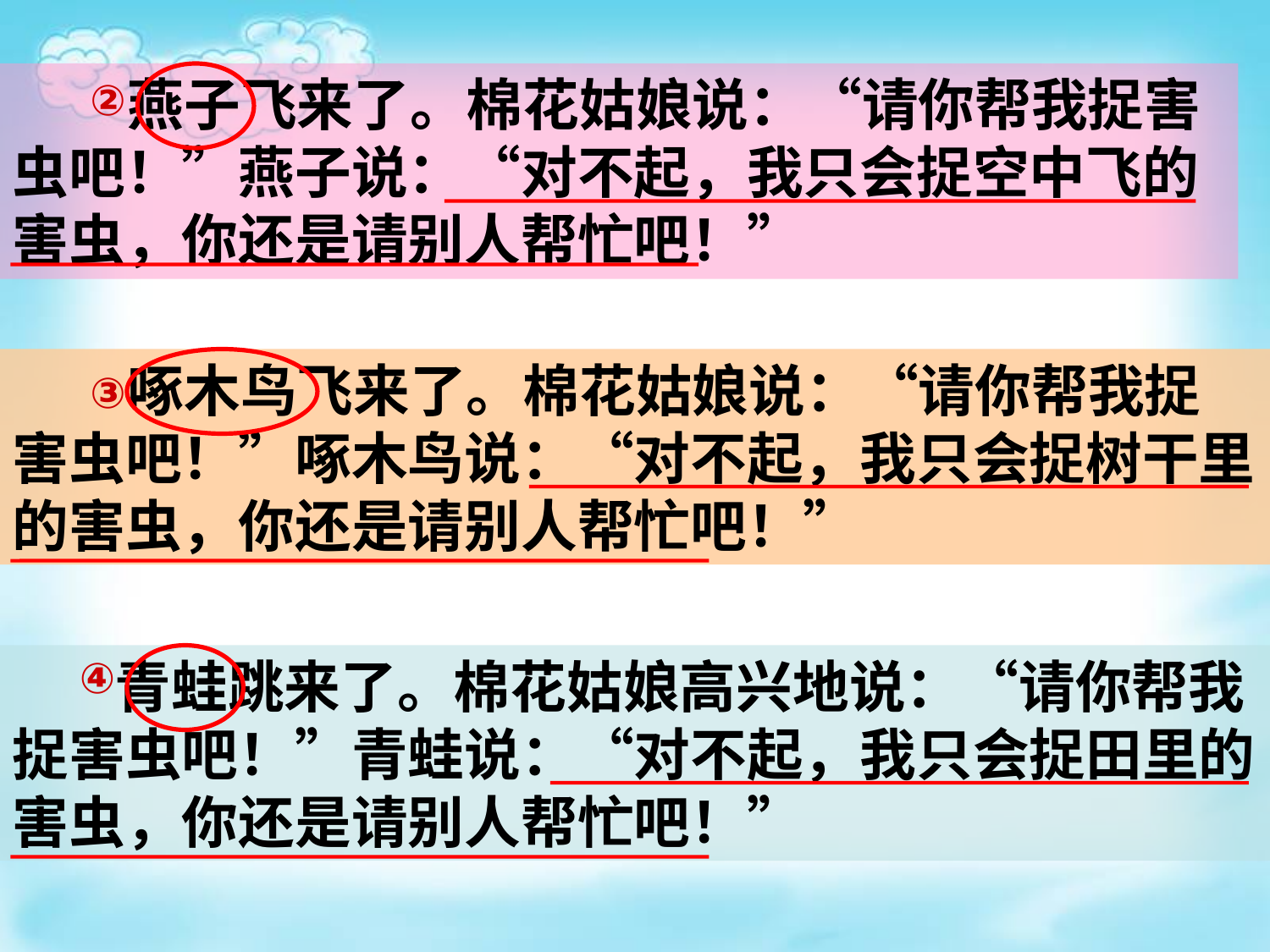

燕子飞来了。棉花姑娘说：“请你帮我捉害虫吧！”燕子说：“对不起，我只会捉空中飞的害虫，你还是请别人帮忙吧！”

②

        啄木鸟飞来了。棉花姑娘说：“请你帮我捉害虫吧！”啄木鸟说：“对不起，我只会捉树干里的害虫，你还是请别人帮忙吧！”

③

       青蛙跳来了。棉花姑娘高兴地说：“请你帮我捉害虫吧！”青蛙说：“对不起，我只会捉田里的害虫，你还是请别人帮忙吧！”
④